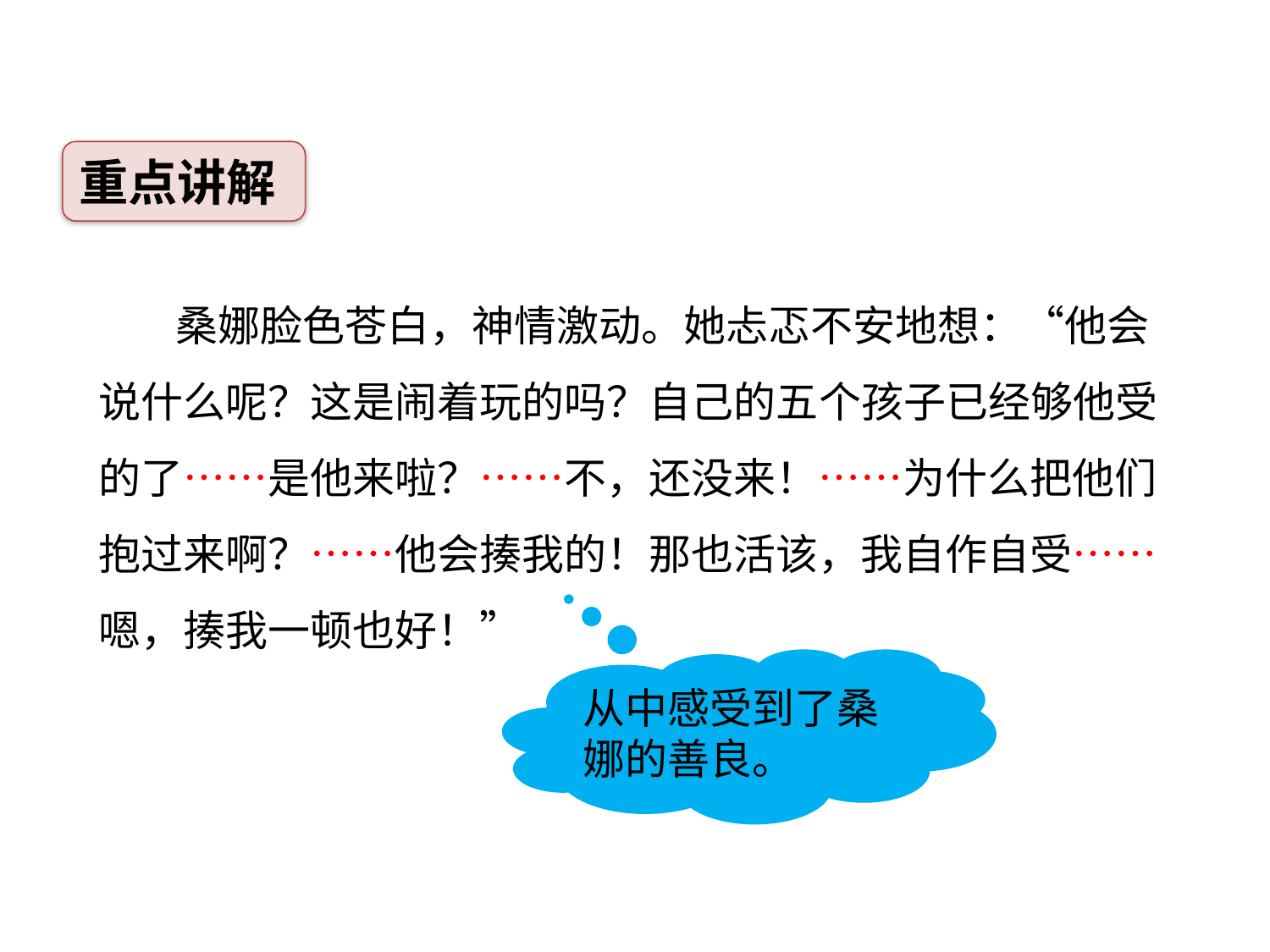

重点讲解
       桑娜脸色苍白，神情激动。她忐忑不安地想：“他会说什么呢？这是闹着玩的吗？自己的五个孩子已经够他受的了……是他来啦？……不，还没来！……为什么把他们抱过来啊？……他会揍我的！那也活该，我自作自受……嗯，揍我一顿也好！”
从中感受到了桑娜的善良。